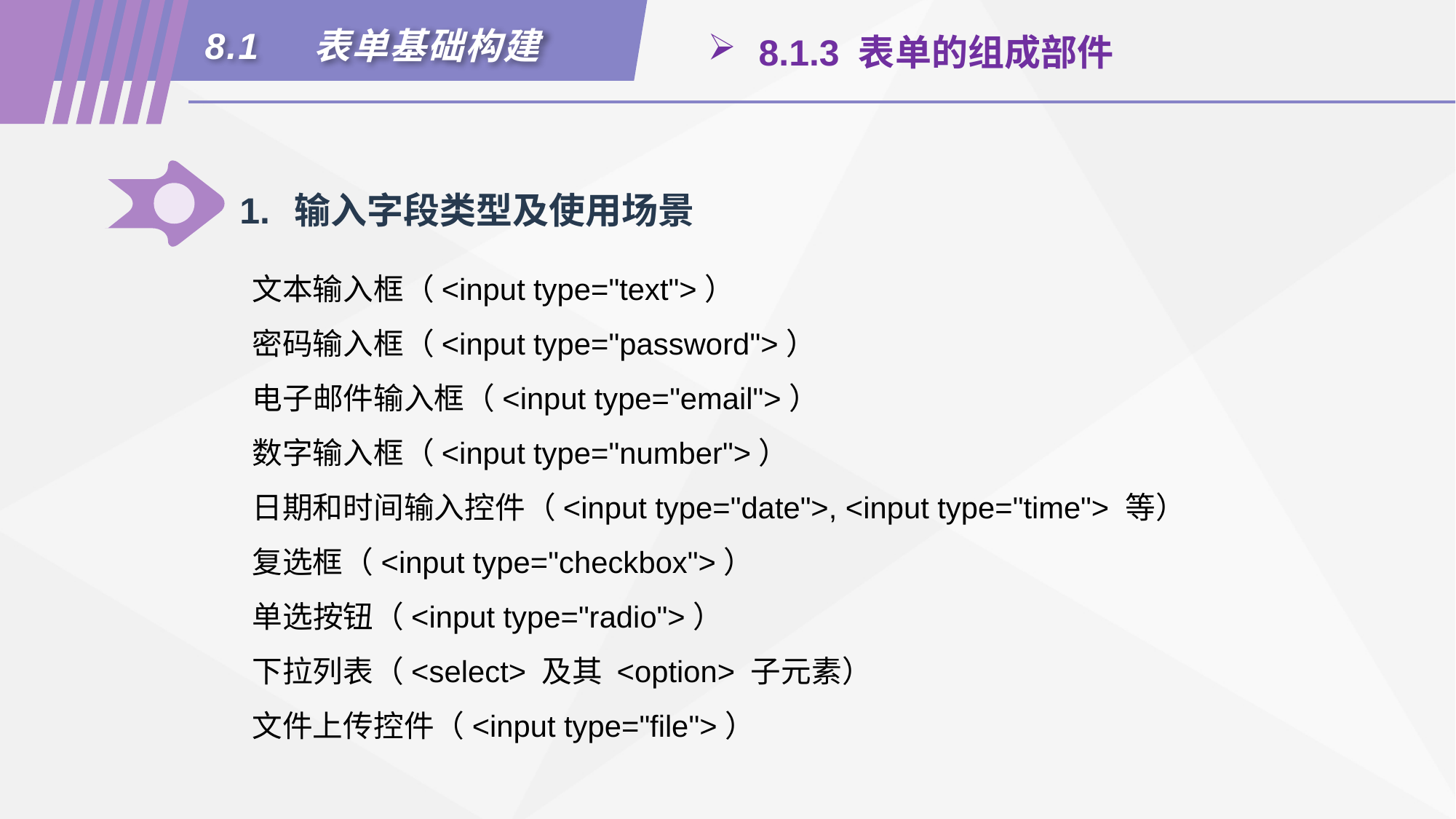

8.1	表单基础构建
 8.1.3 表单的组成部件

1.	输入字段类型及使用场景
文本输入框（<input type="text">）
密码输入框（<input type="password">）
电子邮件输入框（<input type="email">）
数字输入框（<input type="number">）
日期和时间输入控件（<input type="date">, <input type="time"> 等）
复选框（<input type="checkbox">）
单选按钮（<input type="radio">）
下拉列表（<select> 及其 <option> 子元素）
文件上传控件（<input type="file">）